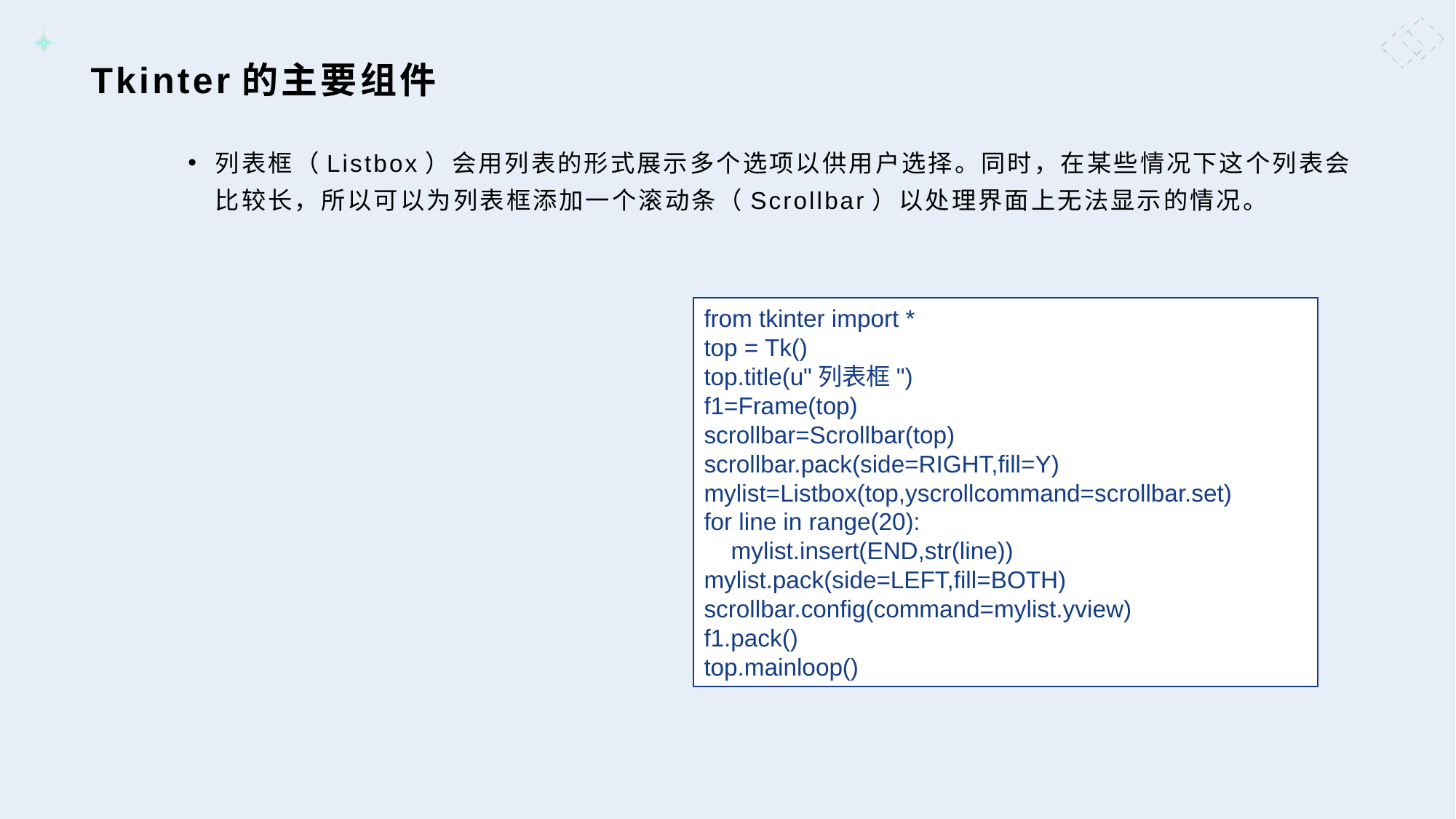

# Tkinter的主要组件
列表框（Listbox）会用列表的形式展示多个选项以供用户选择。同时，在某些情况下这个列表会比较长，所以可以为列表框添加一个滚动条（Scrollbar）以处理界面上无法显示的情况。

from tkinter import *
top = Tk()
top.title(u"列表框")
f1=Frame(top)
scrollbar=Scrollbar(top)
scrollbar.pack(side=RIGHT,fill=Y)
mylist=Listbox(top,yscrollcommand=scrollbar.set)
for line in range(20):
    mylist.insert(END,str(line))
mylist.pack(side=LEFT,fill=BOTH)
scrollbar.config(command=mylist.yview)
f1.pack()
top.mainloop()